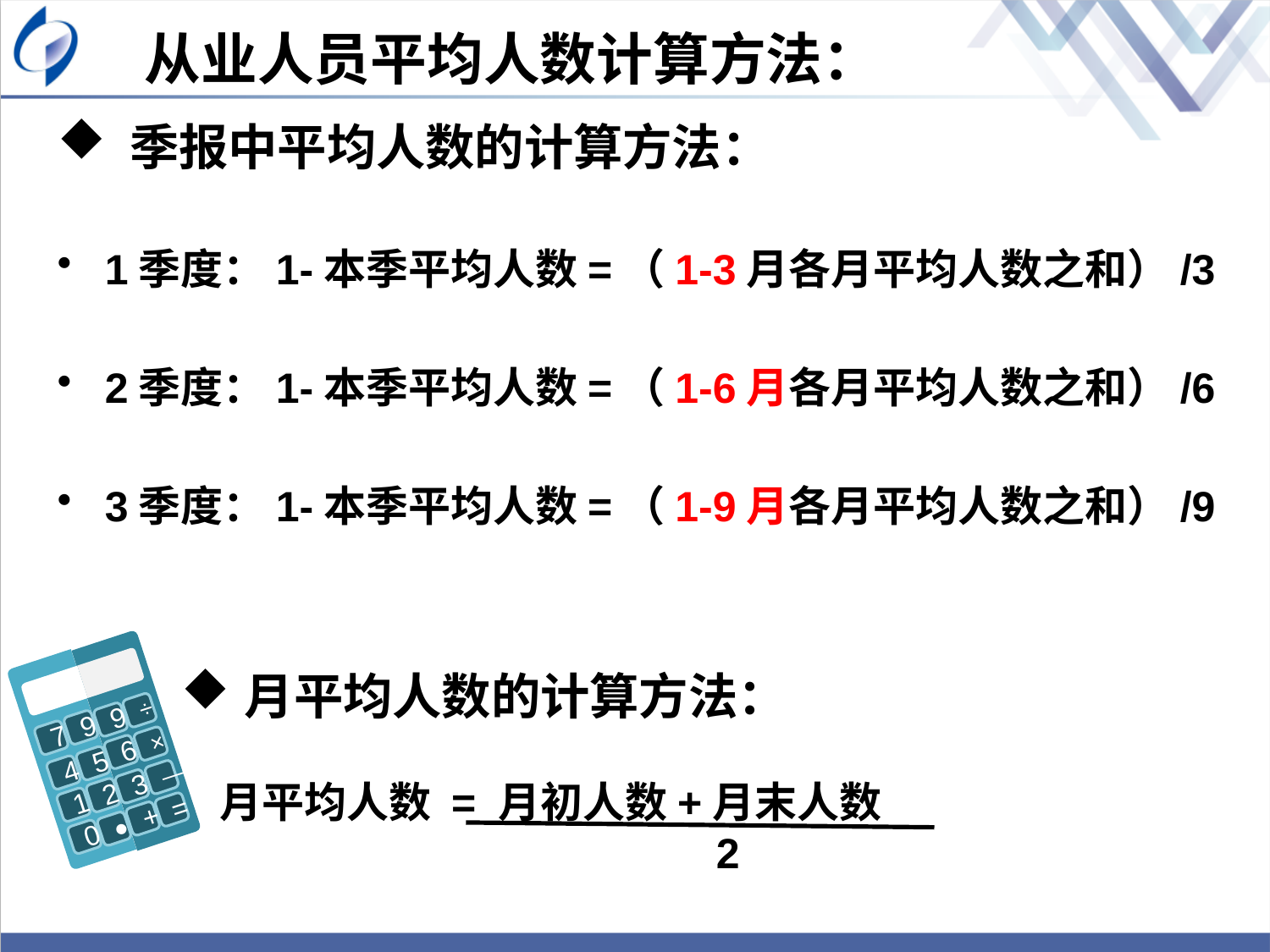

从业人员平均人数计算方法：
 季报中平均人数的计算方法：

1季度：1-本季平均人数=（1-3月各月平均人数之和）/3

2季度：1-本季平均人数=（1-6月各月平均人数之和）/6

3季度：1-本季平均人数=（1-9月各月平均人数之和）/9

9
7
9
÷
6
×
4
5
1
2
3
—
0
+
=
●
月平均人数的计算方法：

   月平均人数 = 月初人数+月末人数
  2